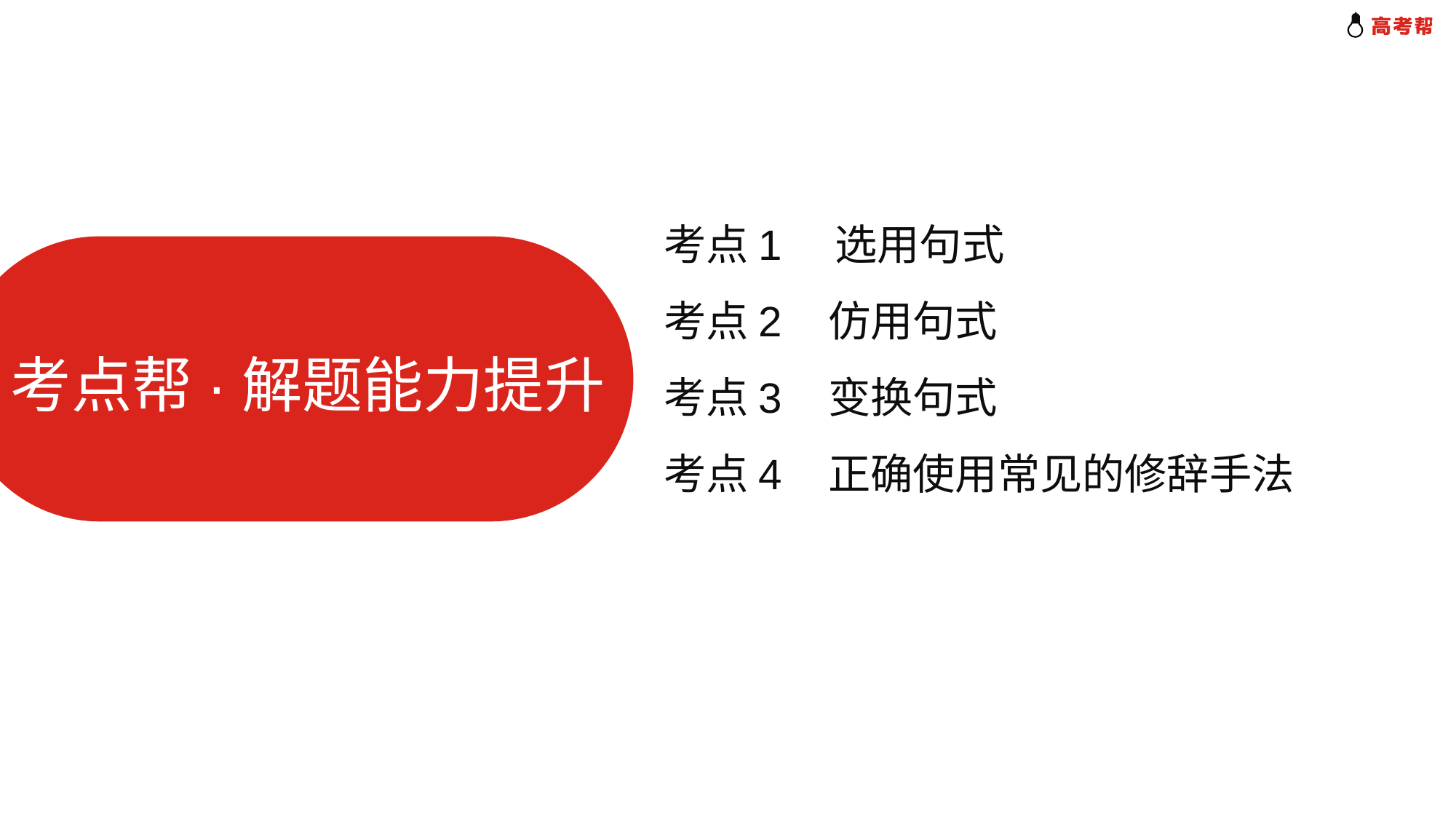

考点1　选用句式
考点2   仿用句式
考点3   变换句式
考点4   正确使用常见的修辞手法

考点帮·解题能力提升